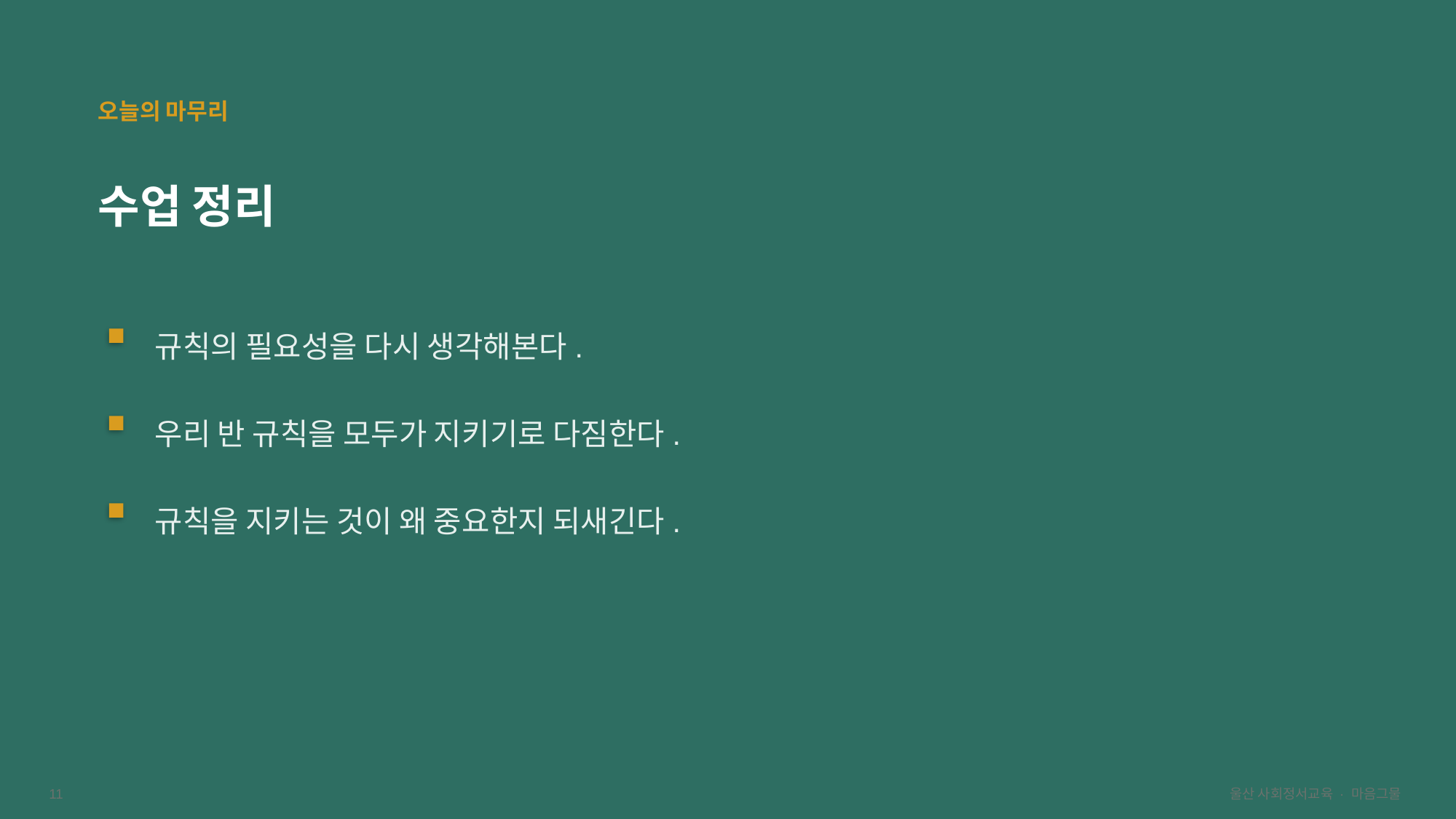

오늘의 마무리
수업 정리
규칙의 필요성을 다시 생각해본다.

우리 반 규칙을 모두가 지키기로 다짐한다.

규칙을 지키는 것이 왜 중요한지 되새긴다.

11
울산 사회정서교육 · 마음그물